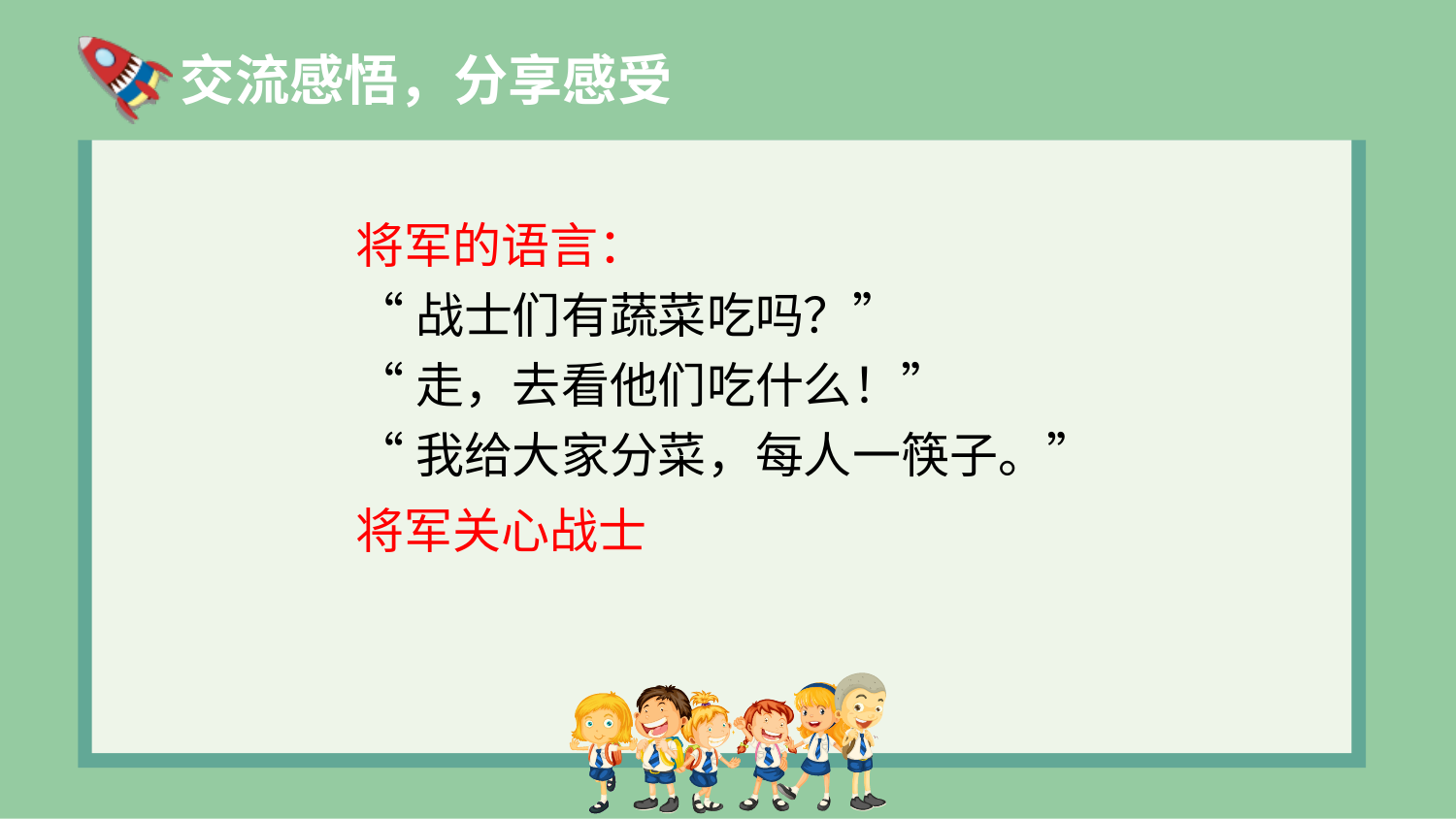

交流感悟，分享感受
将军的语言：
“战士们有蔬菜吃吗？”
“走，去看他们吃什么！”
“我给大家分菜，每人一筷子。”
将军关心战士